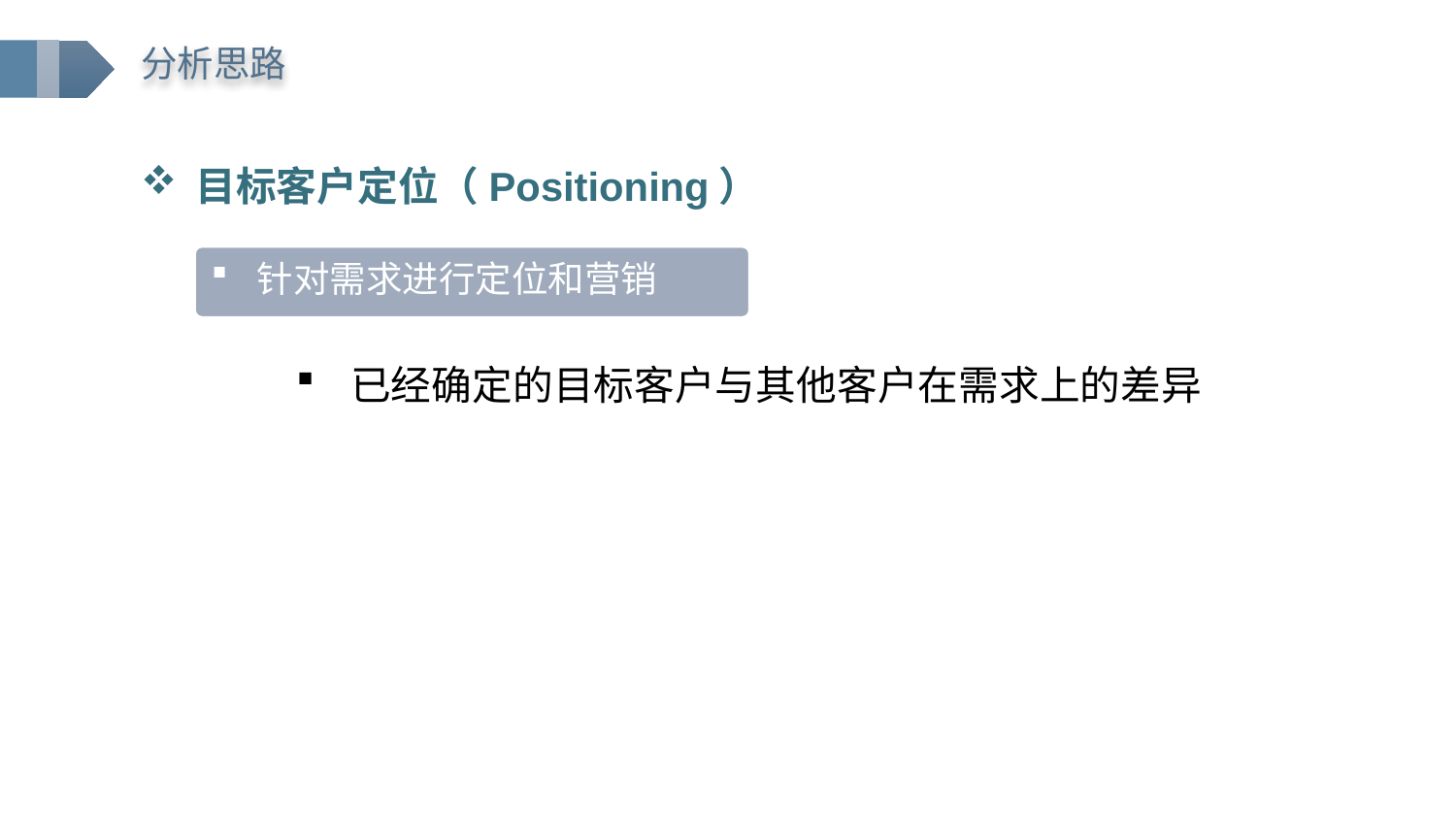

分析思路

目标客户定位（Positioning）
针对需求进行定位和营销
已经确定的目标客户与其他客户在需求上的差异